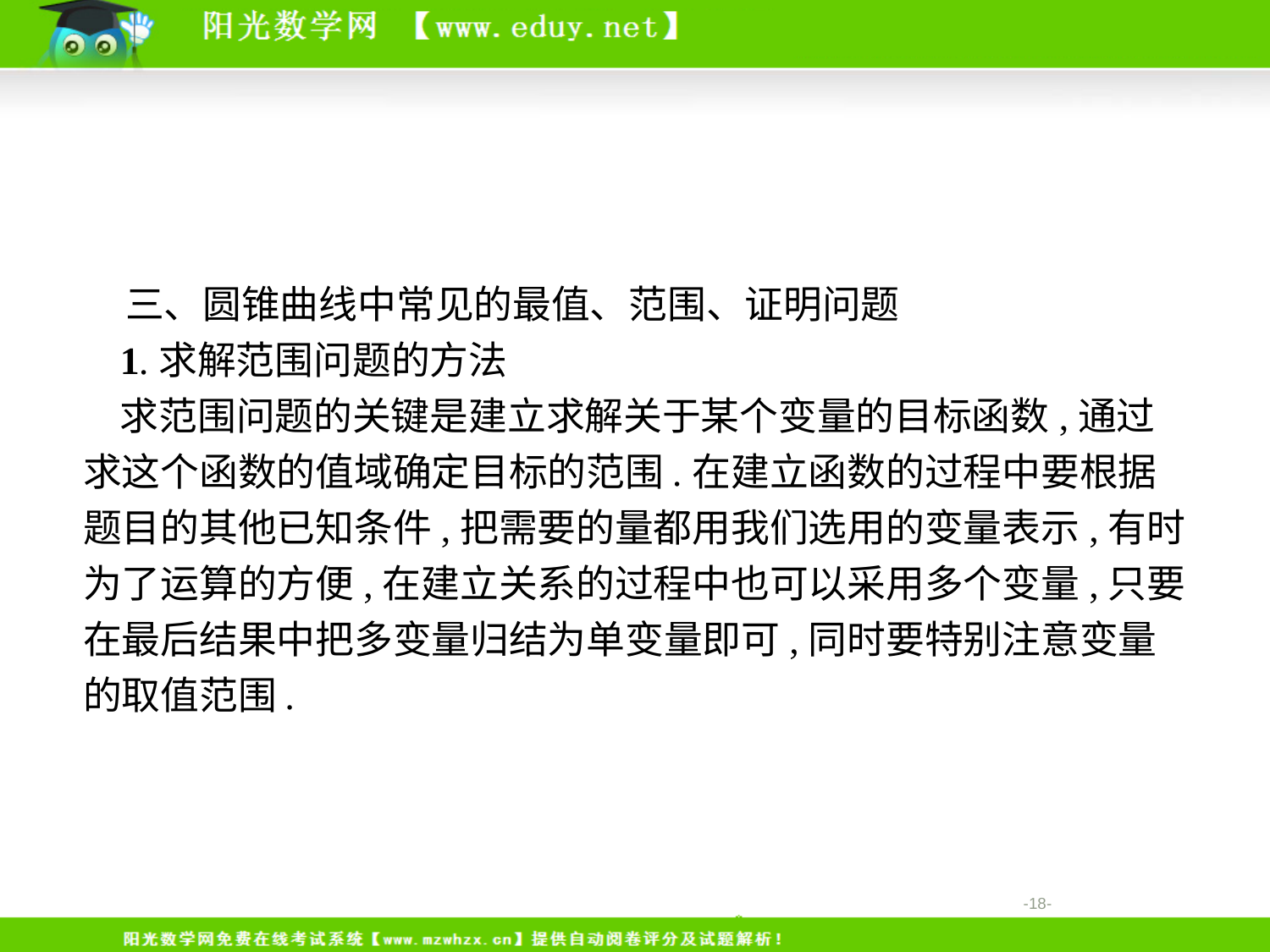

三、圆锥曲线中常见的最值、范围、证明问题
1.求解范围问题的方法
求范围问题的关键是建立求解关于某个变量的目标函数,通过求这个函数的值域确定目标的范围.在建立函数的过程中要根据题目的其他已知条件,把需要的量都用我们选用的变量表示,有时为了运算的方便,在建立关系的过程中也可以采用多个变量,只要在最后结果中把多变量归结为单变量即可,同时要特别注意变量的取值范围.
-18-